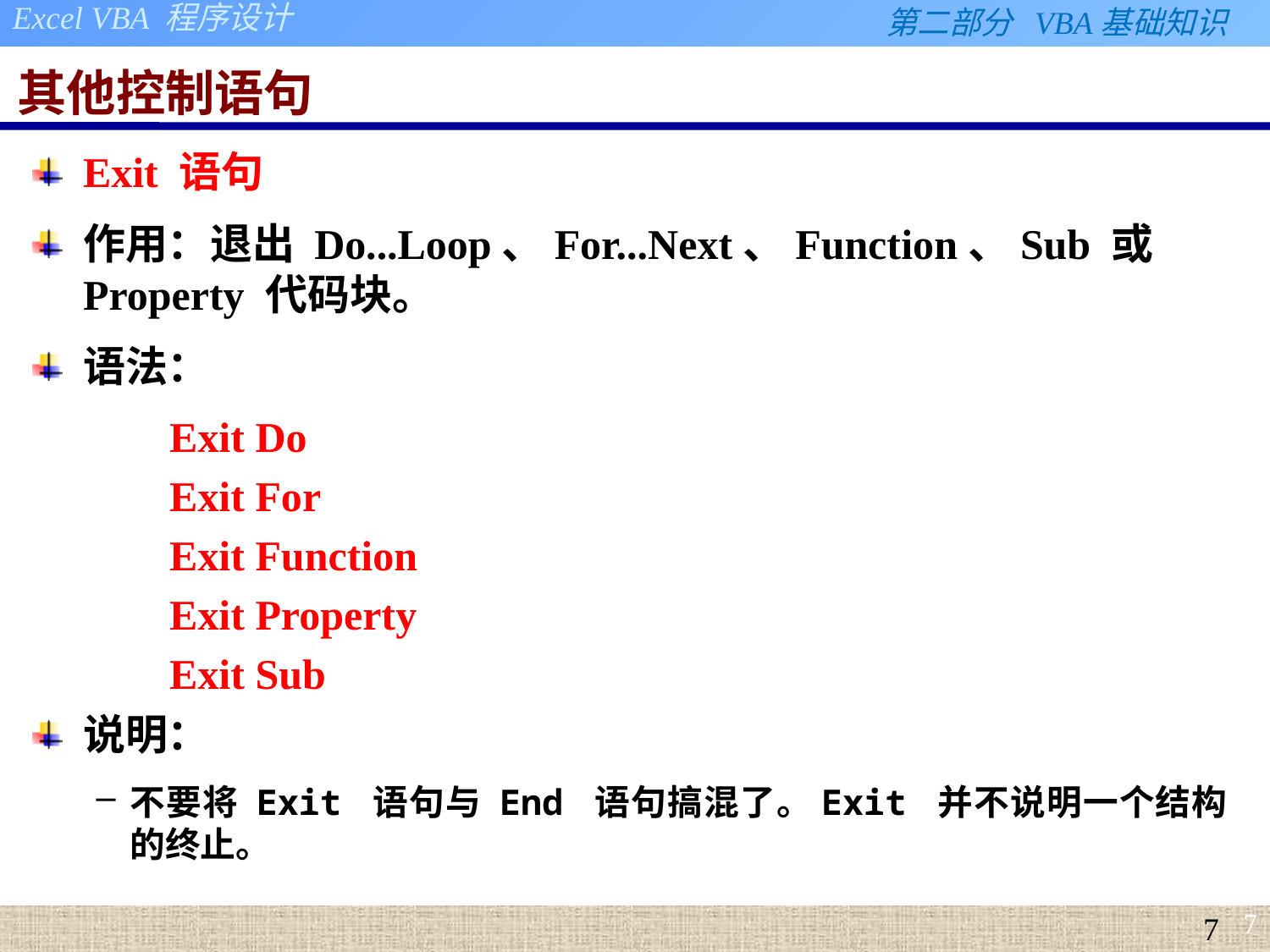

# 其他控制语句
Exit 语句
作用：退出 Do...Loop、For...Next、Function、Sub 或 Property 代码块。
语法：
Exit Do
Exit For
Exit Function
Exit Property
Exit Sub
说明：
不要将 Exit 语句与 End 语句搞混了。Exit 并不说明一个结构的终止。
7